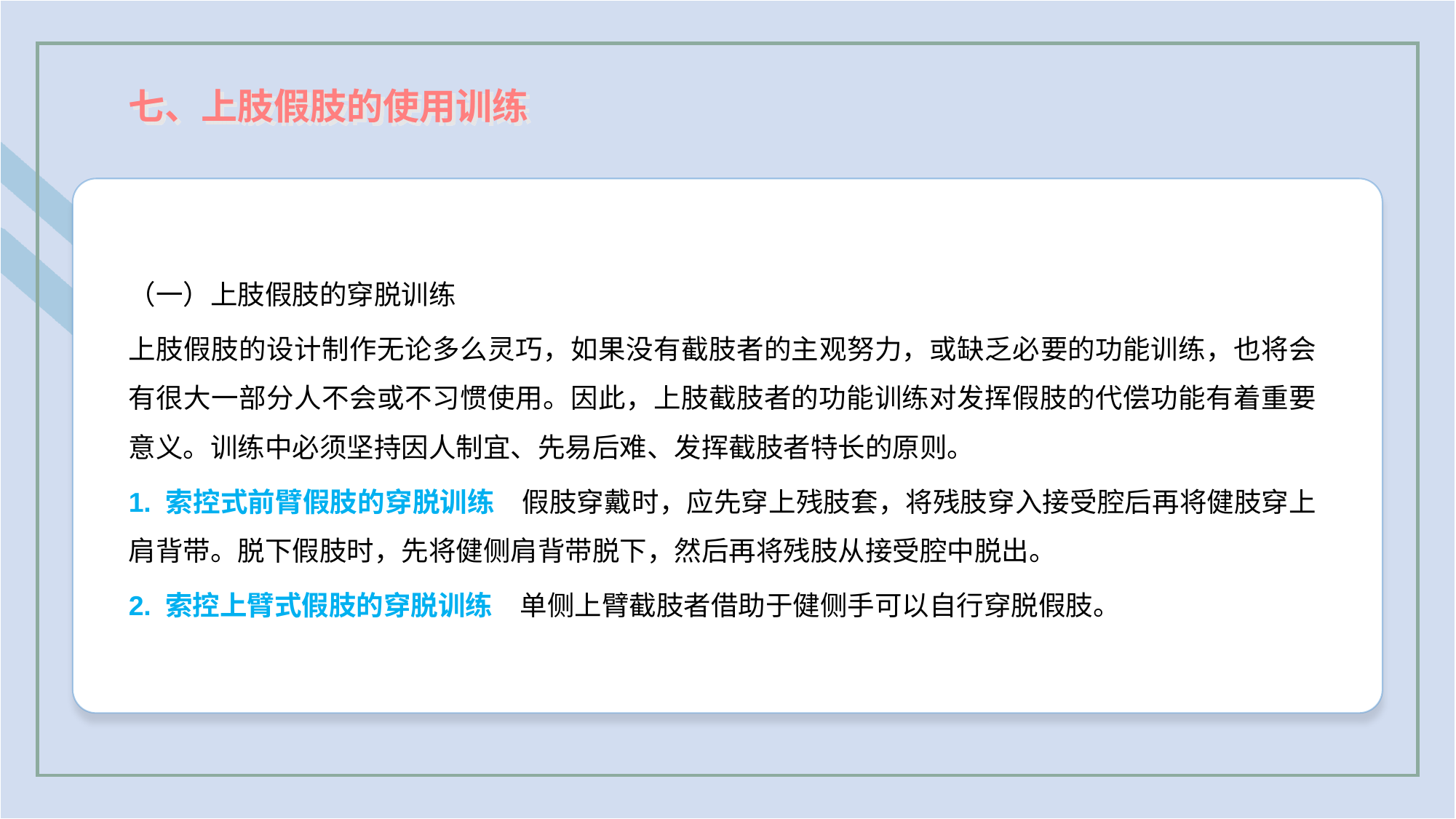

七、上肢假肢的使用训练

（一）上肢假肢的穿脱训练
上肢假肢的设计制作无论多么灵巧，如果没有截肢者的主观努力，或缺乏必要的功能训练，也将会有很大一部分人不会或不习惯使用。因此，上肢截肢者的功能训练对发挥假肢的代偿功能有着重要意义。训练中必须坚持因人制宜、先易后难、发挥截肢者特长的原则。
1. 索控式前臂假肢的穿脱训练　假肢穿戴时，应先穿上残肢套，将残肢穿入接受腔后再将健肢穿上肩背带。脱下假肢时，先将健侧肩背带脱下，然后再将残肢从接受腔中脱出。
2. 索控上臂式假肢的穿脱训练　单侧上臂截肢者借助于健侧手可以自行穿脱假肢。